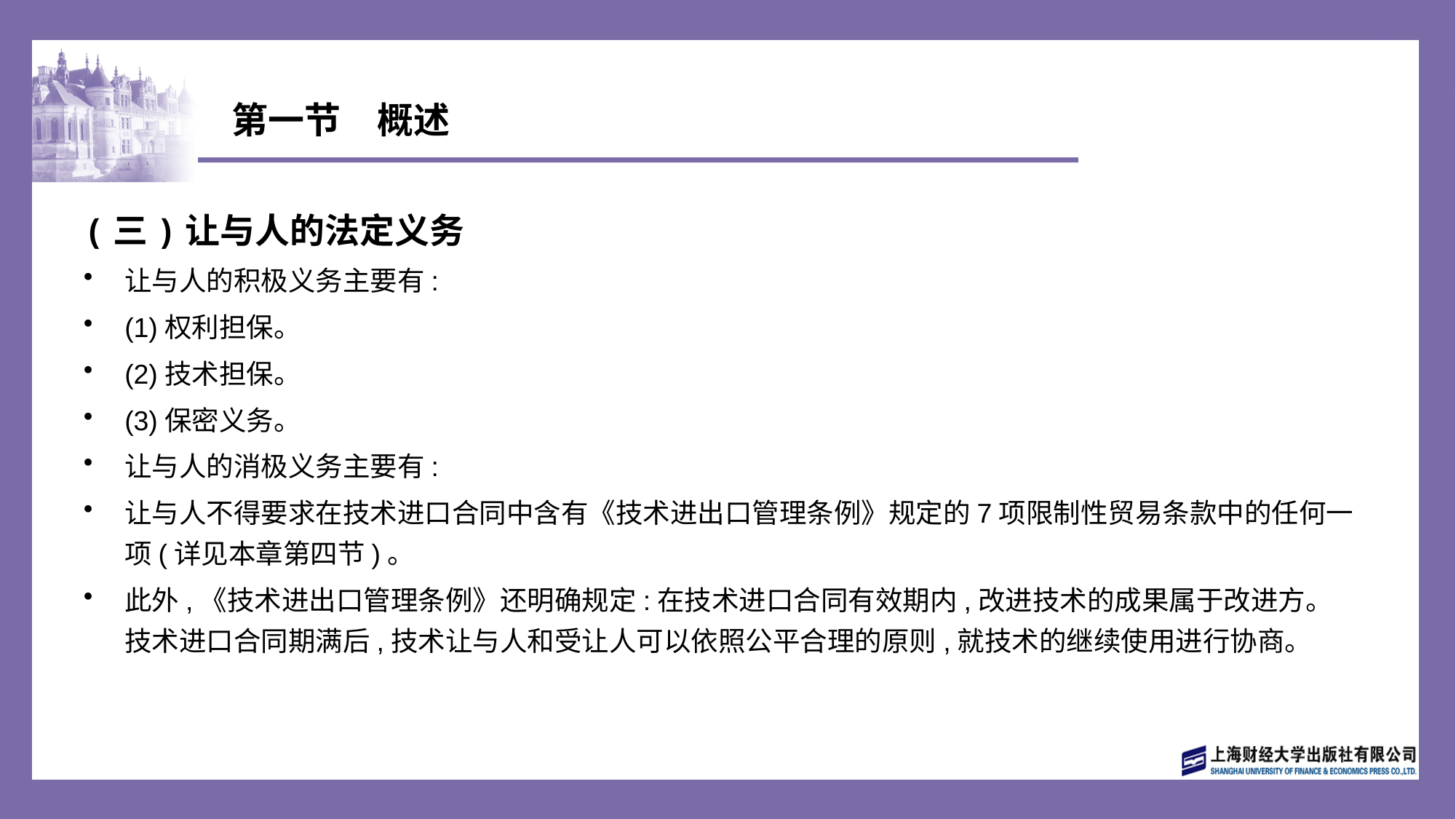

# 第一节　概述
(三)让与人的法定义务
让与人的积极义务主要有:
(1)权利担保。
(2)技术担保。
(3)保密义务。
让与人的消极义务主要有:
让与人不得要求在技术进口合同中含有《技术进出口管理条例》规定的7项限制性贸易条款中的任何一项(详见本章第四节)。
此外,《技术进出口管理条例》还明确规定:在技术进口合同有效期内,改进技术的成果属于改进方。技术进口合同期满后,技术让与人和受让人可以依照公平合理的原则,就技术的继续使用进行协商。